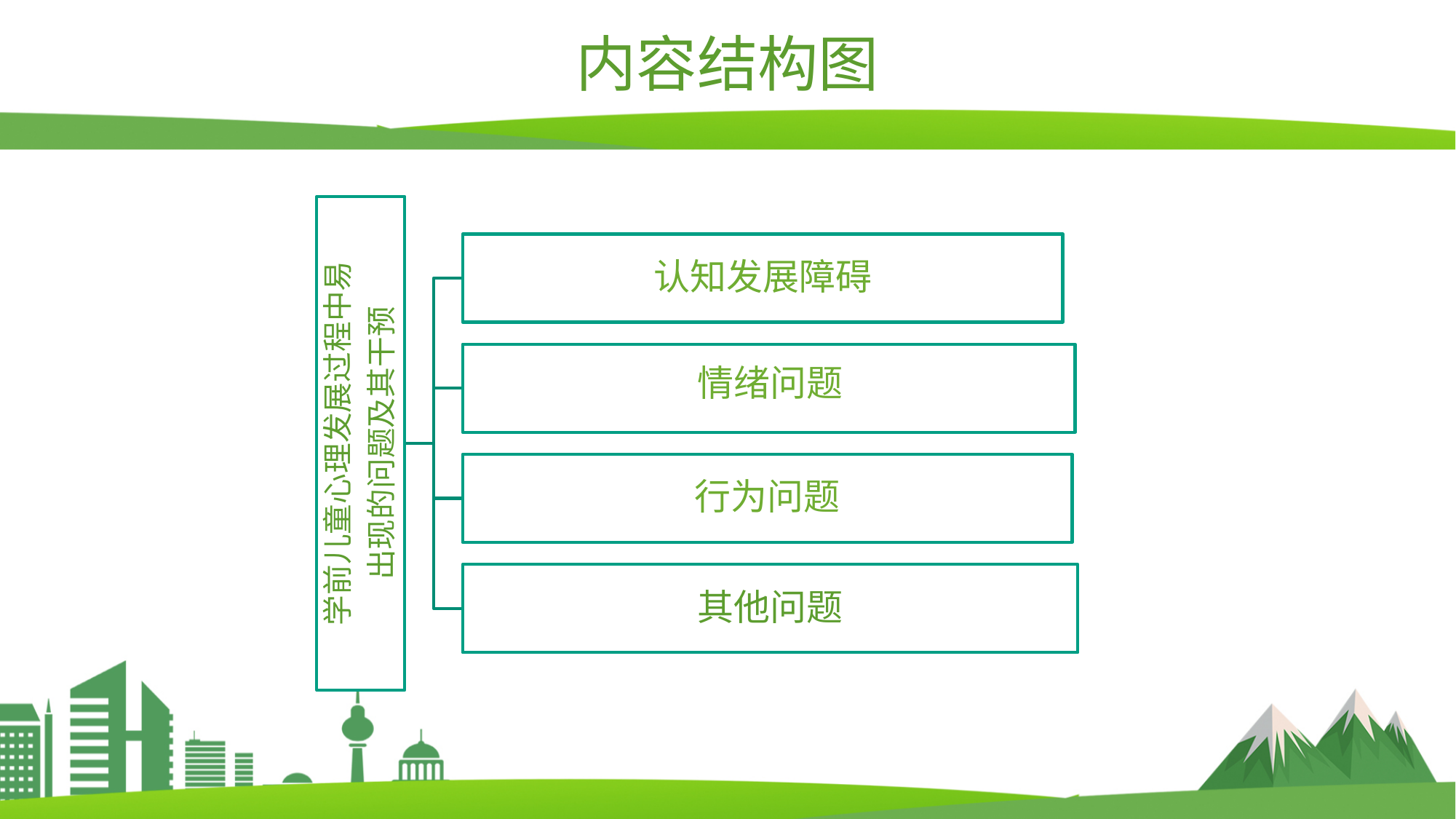

内容结构图

学前儿童心理发展过程中易
出现的问题及其干预
认知发展障碍

行为问题
其他问题
情绪问题